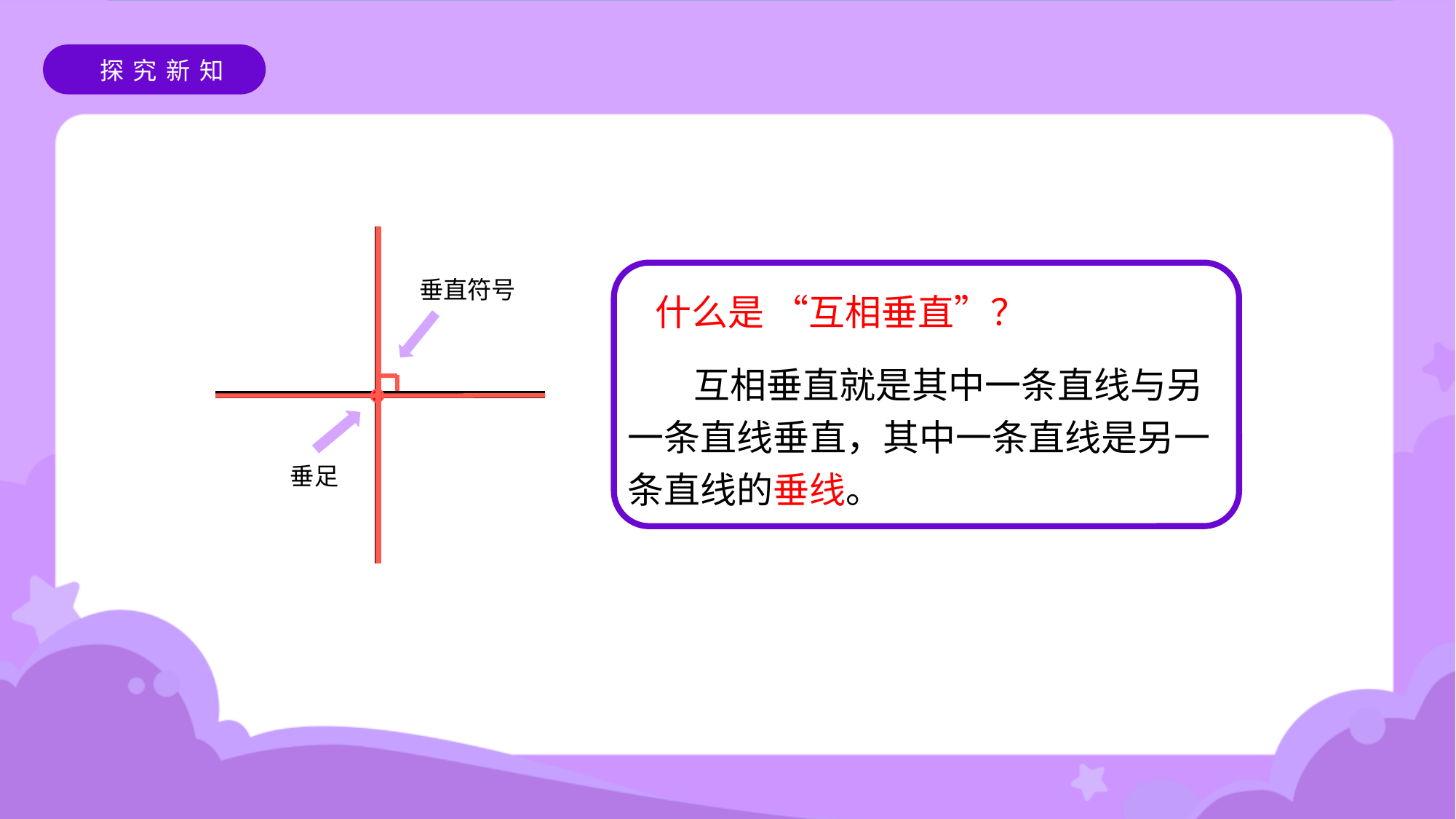

垂直符号
什么是 “互相垂直”？

       互相垂直就是其中一条直线与另一条直线垂直，其中一条直线是另一条直线的垂线。

垂足